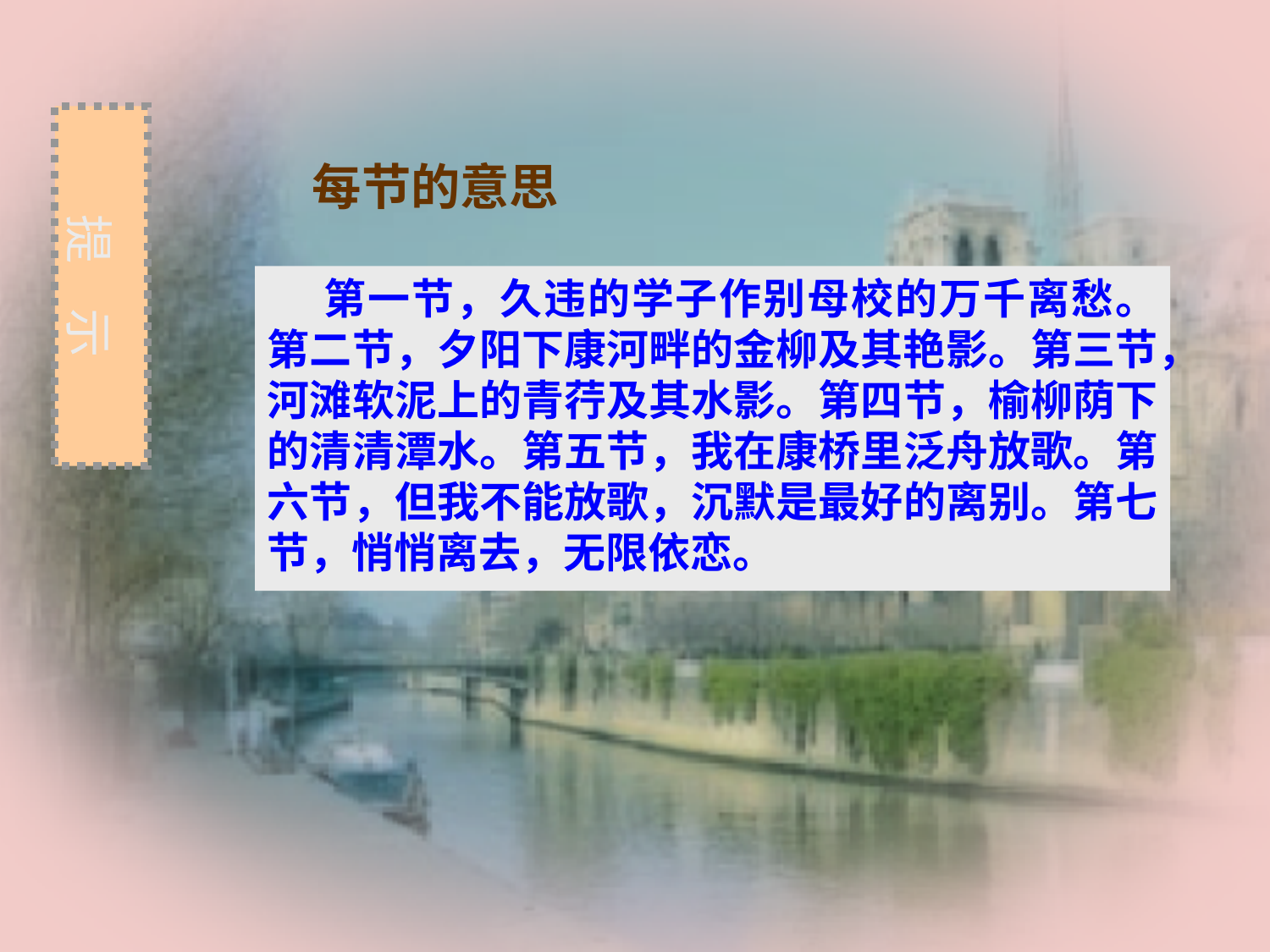

提    示
每节的意思
    第一节，久违的学子作别母校的万千离愁。第二节，夕阳下康河畔的金柳及其艳影。第三节，河滩软泥上的青荇及其水影。第四节，榆柳荫下的清清潭水。第五节，我在康桥里泛舟放歌。第六节，但我不能放歌，沉默是最好的离别。第七节，悄悄离去，无限依恋。